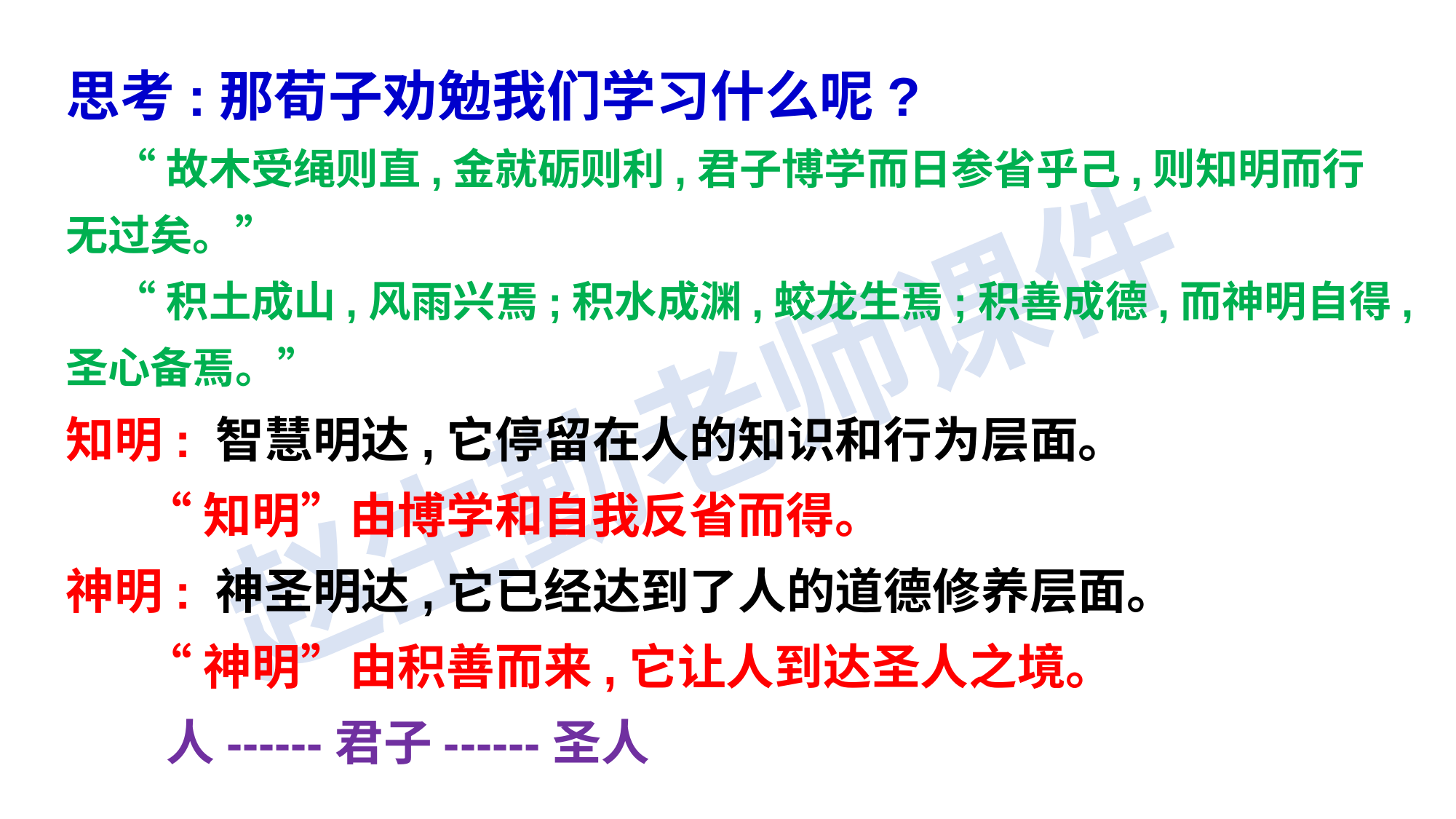

思考:那荀子劝勉我们学习什么呢?
     “故木受绳则直,金就砺则利,君子博学而日参省乎己,则知明而行无过矣。”
     “积土成山,风雨兴焉;积水成渊,蛟龙生焉;积善成德,而神明自得,圣心备焉。”
知明: 智慧明达,它停留在人的知识和行为层面。
       “知明”由博学和自我反省而得。
神明: 神圣明达,它已经达到了人的道德修养层面。
       “神明”由积善而来,它让人到达圣人之境。
        人------君子------圣人